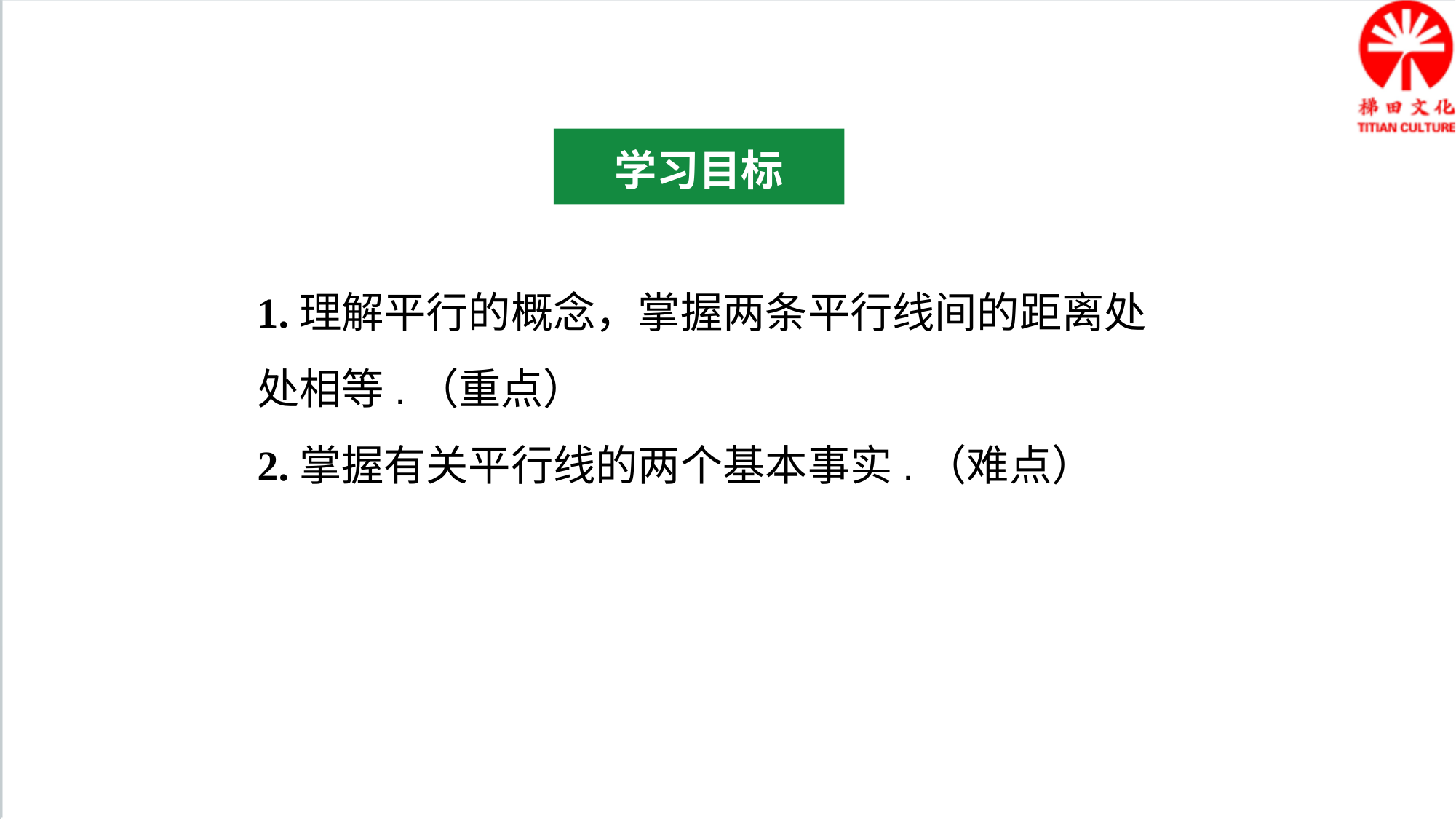

学习目标

1.理解平行的概念，掌握两条平行线间的距离处处相等.（重点）
2.掌握有关平行线的两个基本事实.（难点）